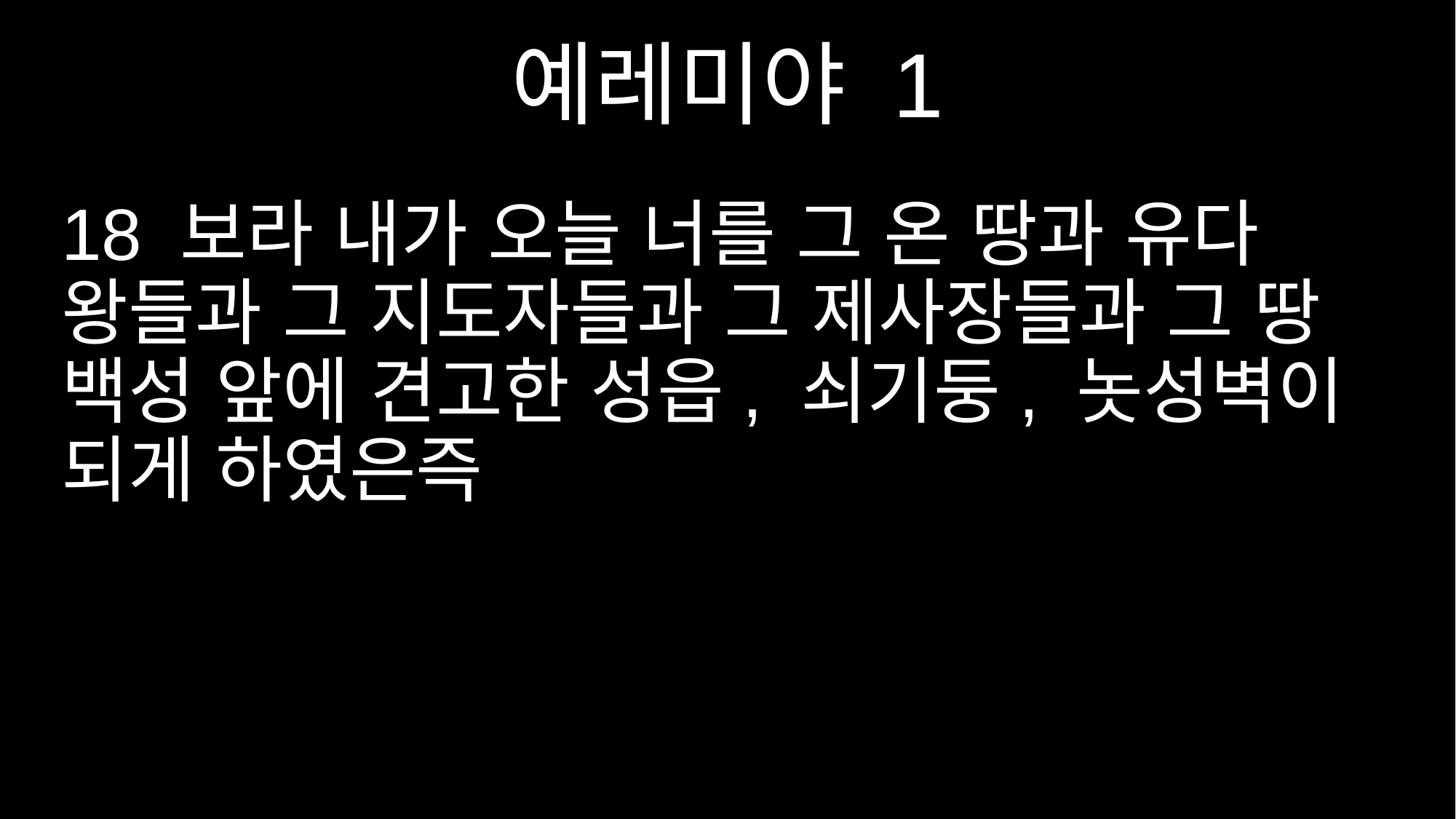

예레미야 1
18 보라 내가 오늘 너를 그 온 땅과 유다 왕들과 그 지도자들과 그 제사장들과 그 땅 백성 앞에 견고한 성읍, 쇠기둥, 놋성벽이 되게 하였은즉